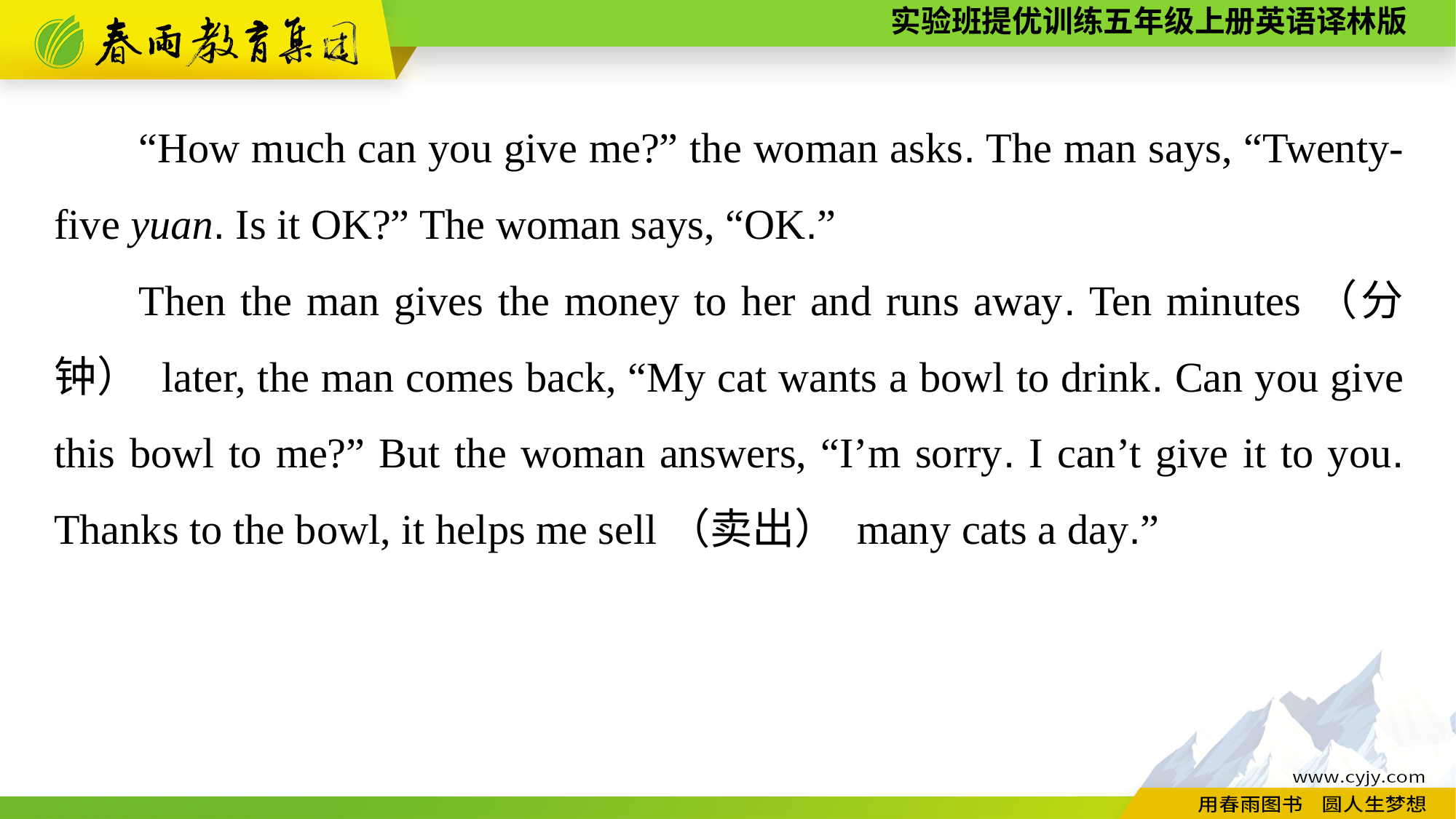

“How much can you give me?” the woman asks. The man says, “Twenty-five yuan. Is it OK?” The woman says, “OK.”
Then the man gives the money to her and runs away. Ten minutes（分钟） later, the man comes back, “My cat wants a bowl to drink. Can you give this bowl to me?” But the woman answers, “I’m sorry. I can’t give it to you. Thanks to the bowl, it helps me sell（卖出） many cats a day.”